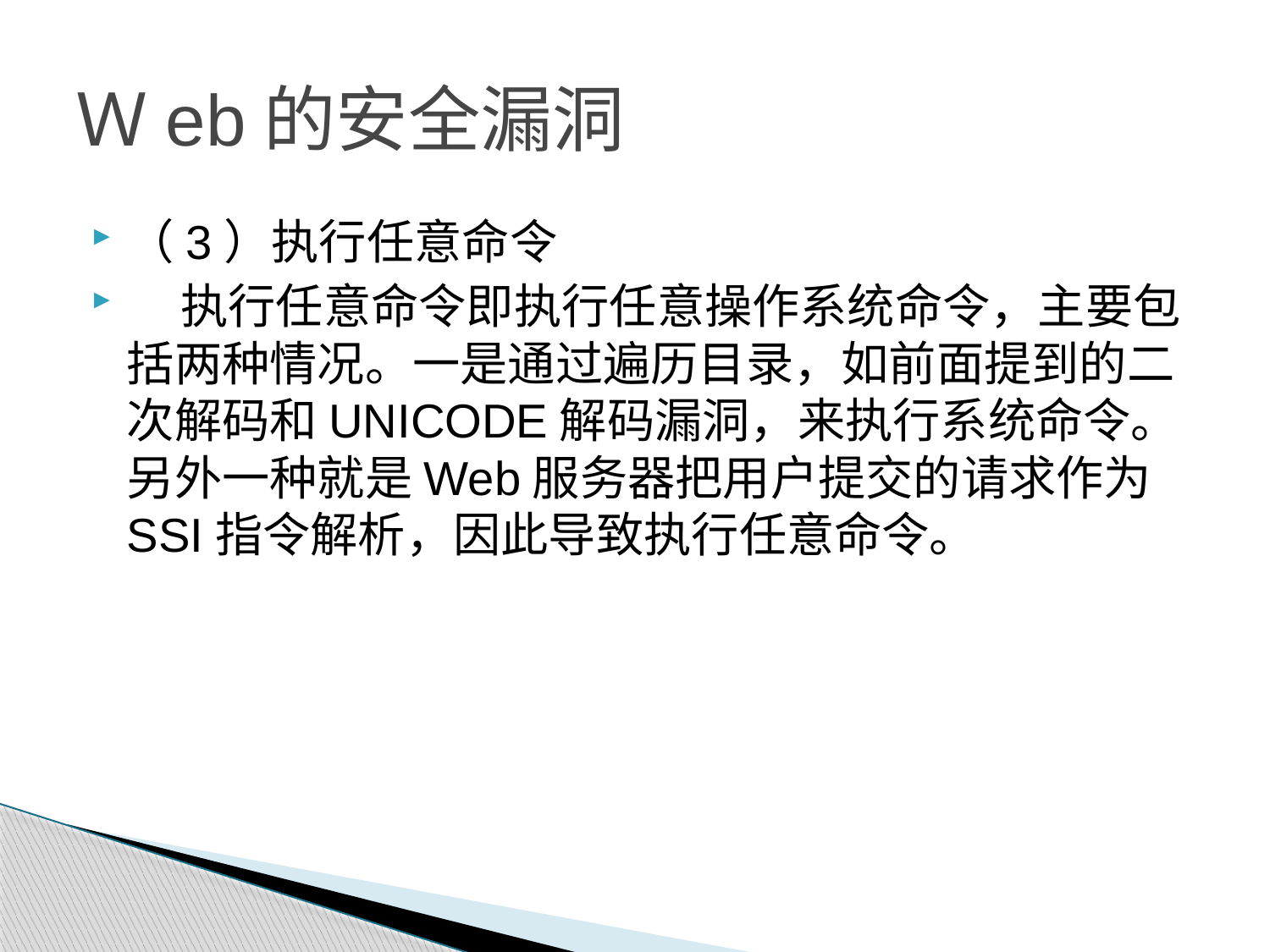

# Ｗeb的安全漏洞
（3）执行任意命令
    执行任意命令即执行任意操作系统命令，主要包括两种情况。一是通过遍历目录，如前面提到的二次解码和UNICODE解码漏洞，来执行系统命令。另外一种就是Web服务器把用户提交的请求作为SSI指令解析，因此导致执行任意命令。